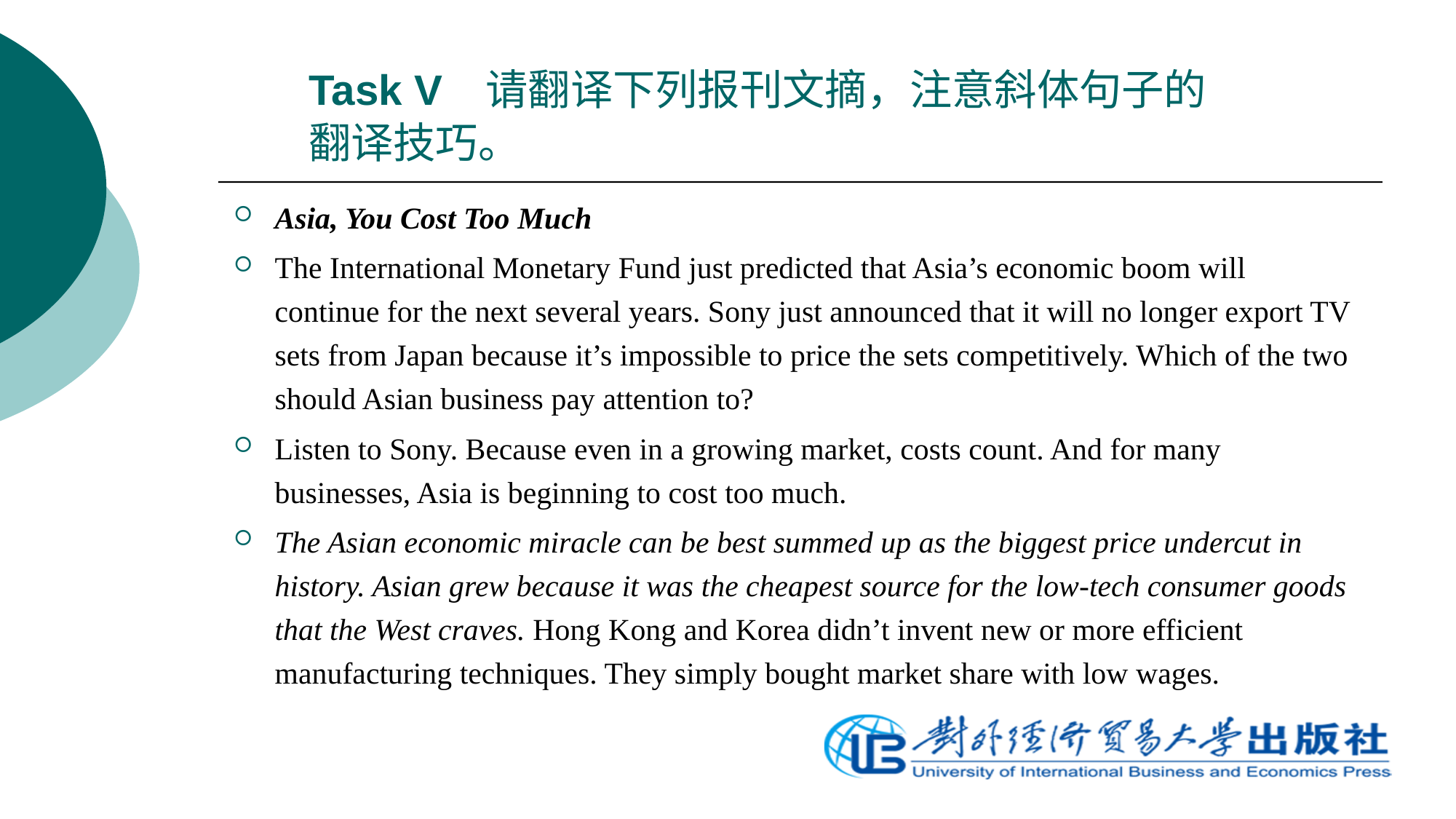

# Task V  请翻译下列报刊文摘，注意斜体句子的翻译技巧。
Asia, You Cost Too Much
The International Monetary Fund just predicted that Asia’s economic boom will continue for the next several years. Sony just announced that it will no longer export TV sets from Japan because it’s impossible to price the sets competitively. Which of the two should Asian business pay attention to?
Listen to Sony. Because even in a growing market, costs count. And for many businesses, Asia is beginning to cost too much.
The Asian economic miracle can be best summed up as the biggest price undercut in history. Asian grew because it was the cheapest source for the low-tech consumer goods that the West craves. Hong Kong and Korea didn’t invent new or more efficient manufacturing techniques. They simply bought market share with low wages.